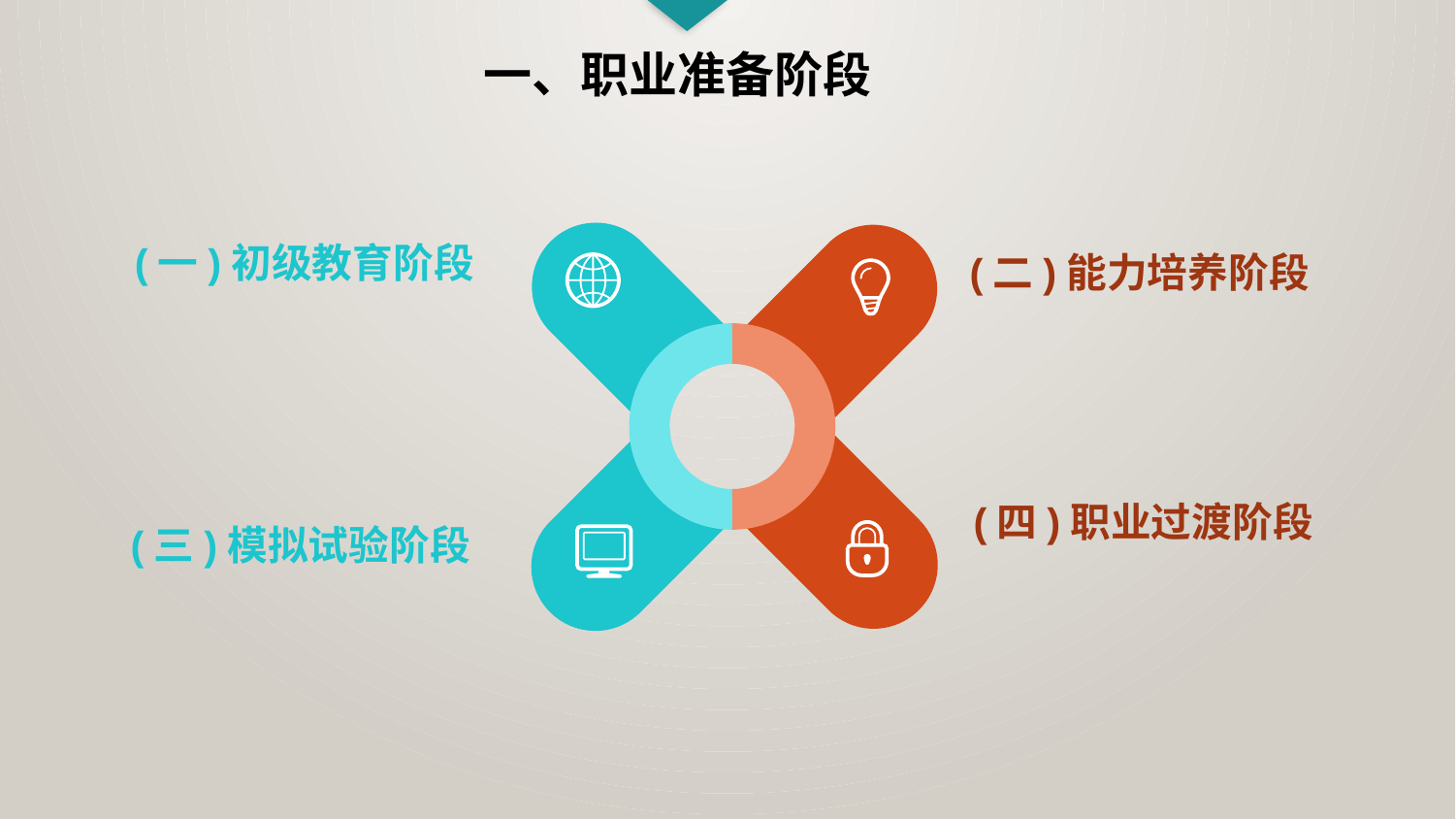

一、职业准备阶段
(一)初级教育阶段
(二)能力培养阶段

(三)模拟试验阶段
(四)职业过渡阶段